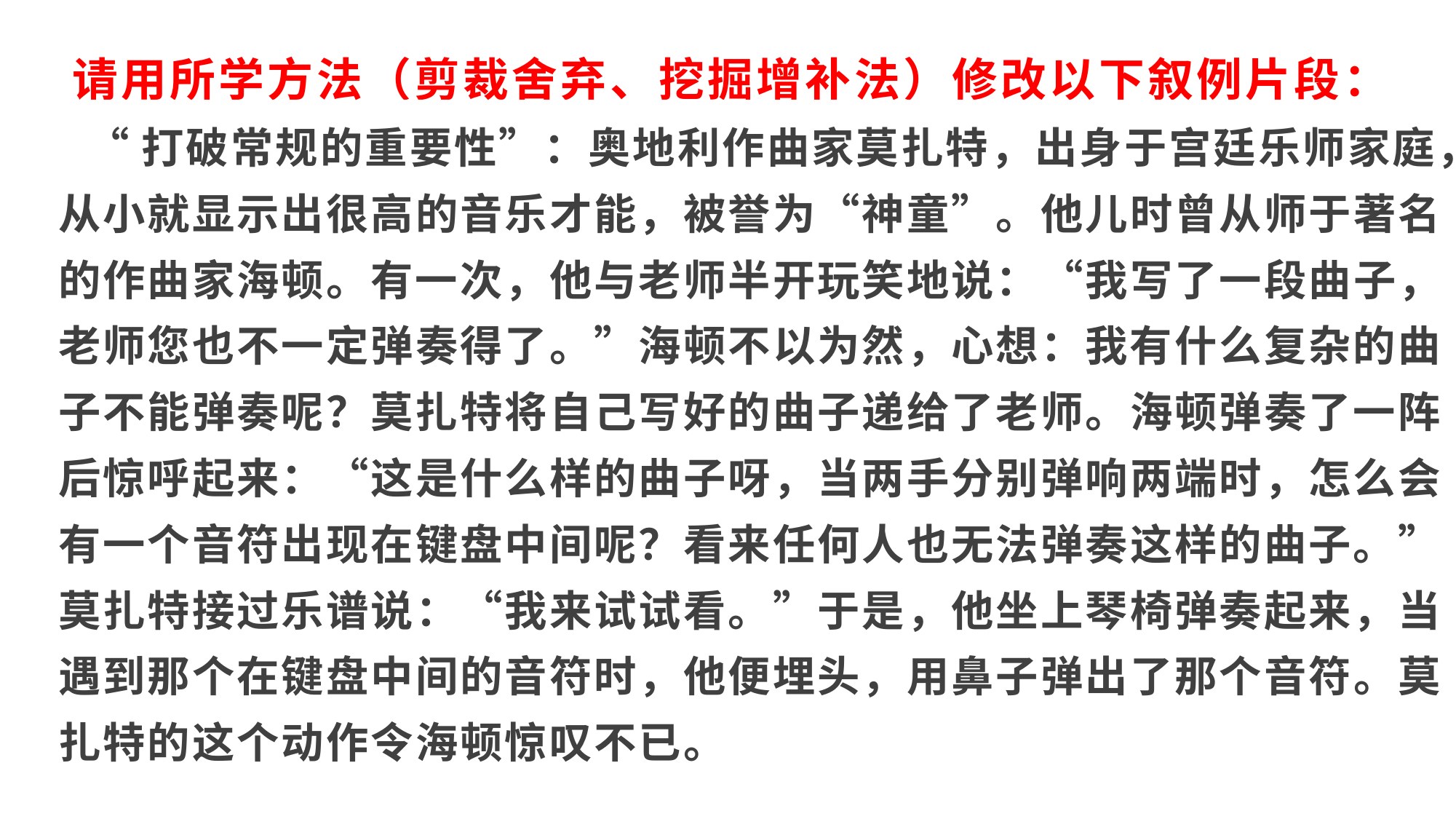

# 请用所学方法（剪裁舍弃、挖掘增补法）修改以下叙例片段：
     “打破常规的重要性”：奥地利作曲家莫扎特，出身于宫廷乐师家庭，从小就显示出很高的音乐才能，被誉为“神童”。他儿时曾从师于著名的作曲家海顿。有一次，他与老师半开玩笑地说：“我写了一段曲子，老师您也不一定弹奏得了。”海顿不以为然，心想：我有什么复杂的曲子不能弹奏呢？莫扎特将自己写好的曲子递给了老师。海顿弹奏了一阵后惊呼起来：“这是什么样的曲子呀，当两手分别弹响两端时，怎么会有一个音符出现在键盘中间呢？看来任何人也无法弹奏这样的曲子。”莫扎特接过乐谱说：“我来试试看。”于是，他坐上琴椅弹奏起来，当遇到那个在键盘中间的音符时，他便埋头，用鼻子弹出了那个音符。莫扎特的这个动作令海顿惊叹不已。